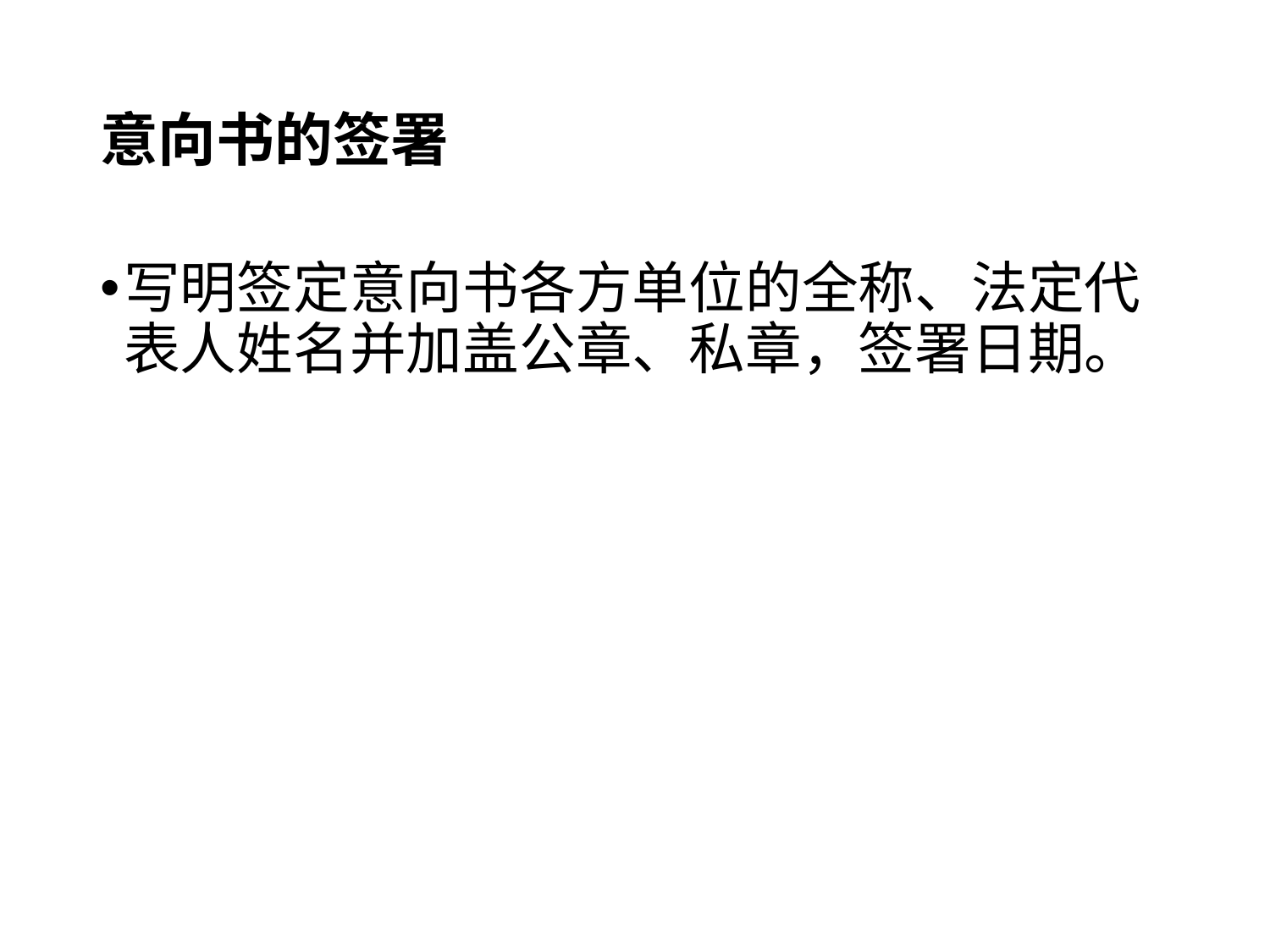

# 意向书的签署
写明签定意向书各方单位的全称、法定代表人姓名并加盖公章、私章，签署日期。